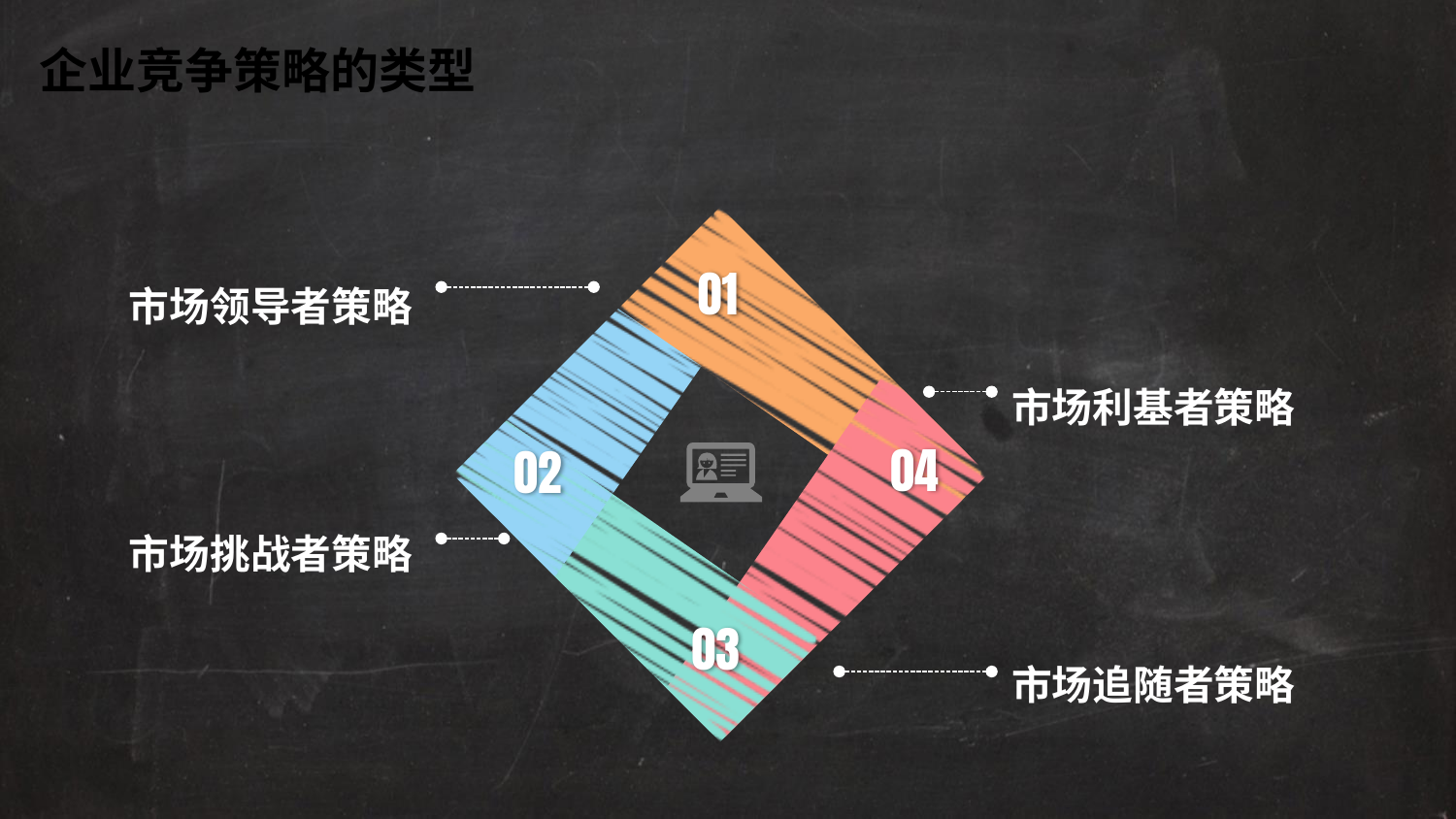

企业竞争策略的类型
市场领导者策略
01

市场利基者策略
04
02

市场挑战者策略
03
市场追随者策略